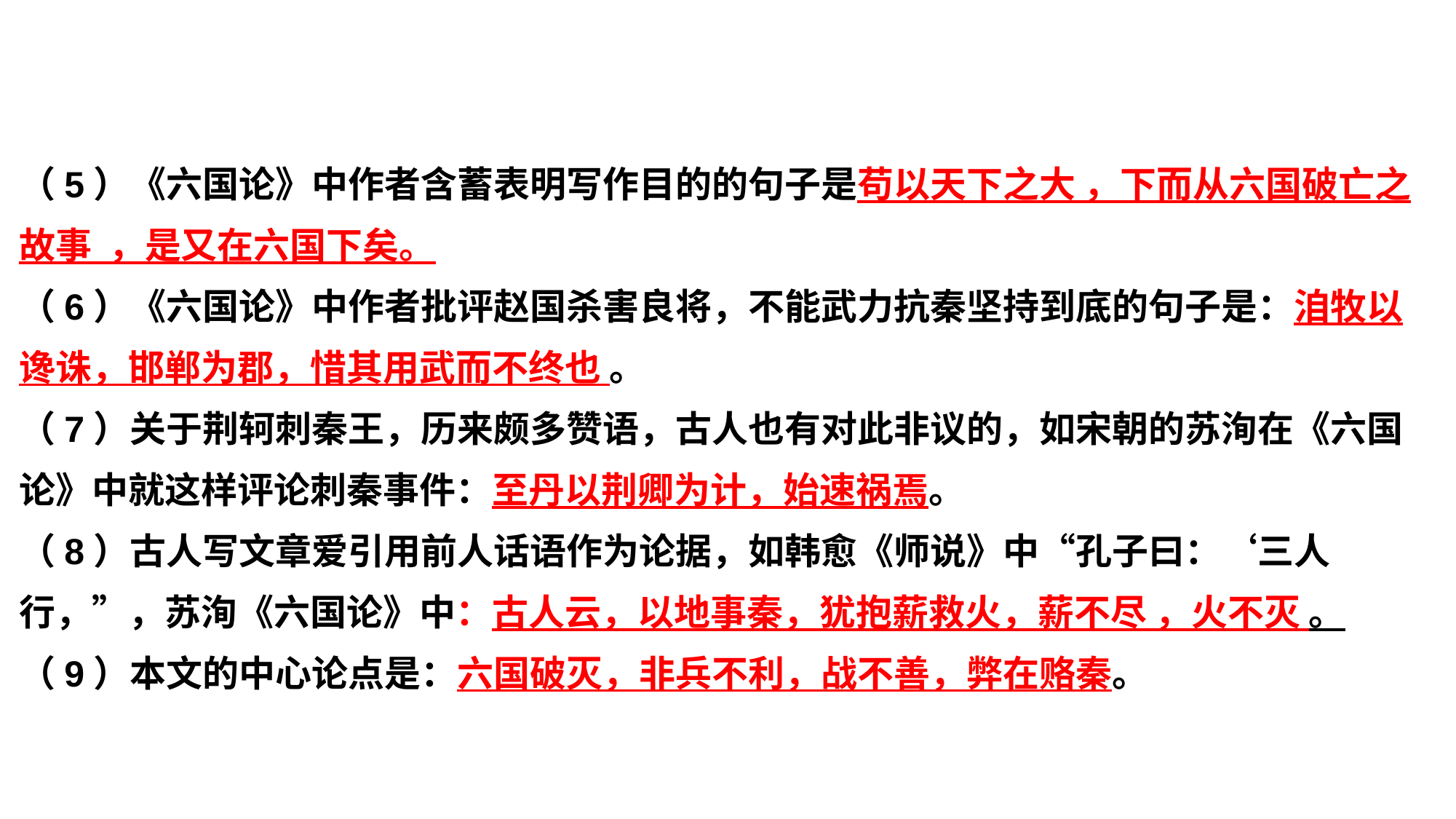

（5）《六国论》中作者含蓄表明写作目的的句子是苟以天下之大 ，下而从六国破亡之故事  ，是又在六国下矣。
（6）《六国论》中作者批评赵国杀害良将，不能武力抗秦坚持到底的句子是：洎牧以谗诛，邯郸为郡，惜其用武而不终也 。
（7）关于荆轲刺秦王，历来颇多赞语，古人也有对此非议的，如宋朝的苏洵在《六国论》中就这样评论刺秦事件：至丹以荆卿为计，始速祸焉。
（8）古人写文章爱引用前人话语作为论据，如韩愈《师说》中“孔子曰：‘三人行，”，苏洵《六国论》中：古人云，以地事秦，犹抱薪救火，薪不尽 ，火不灭 。
（9）本文的中心论点是：六国破灭，非兵不利，战不善，弊在赂秦。